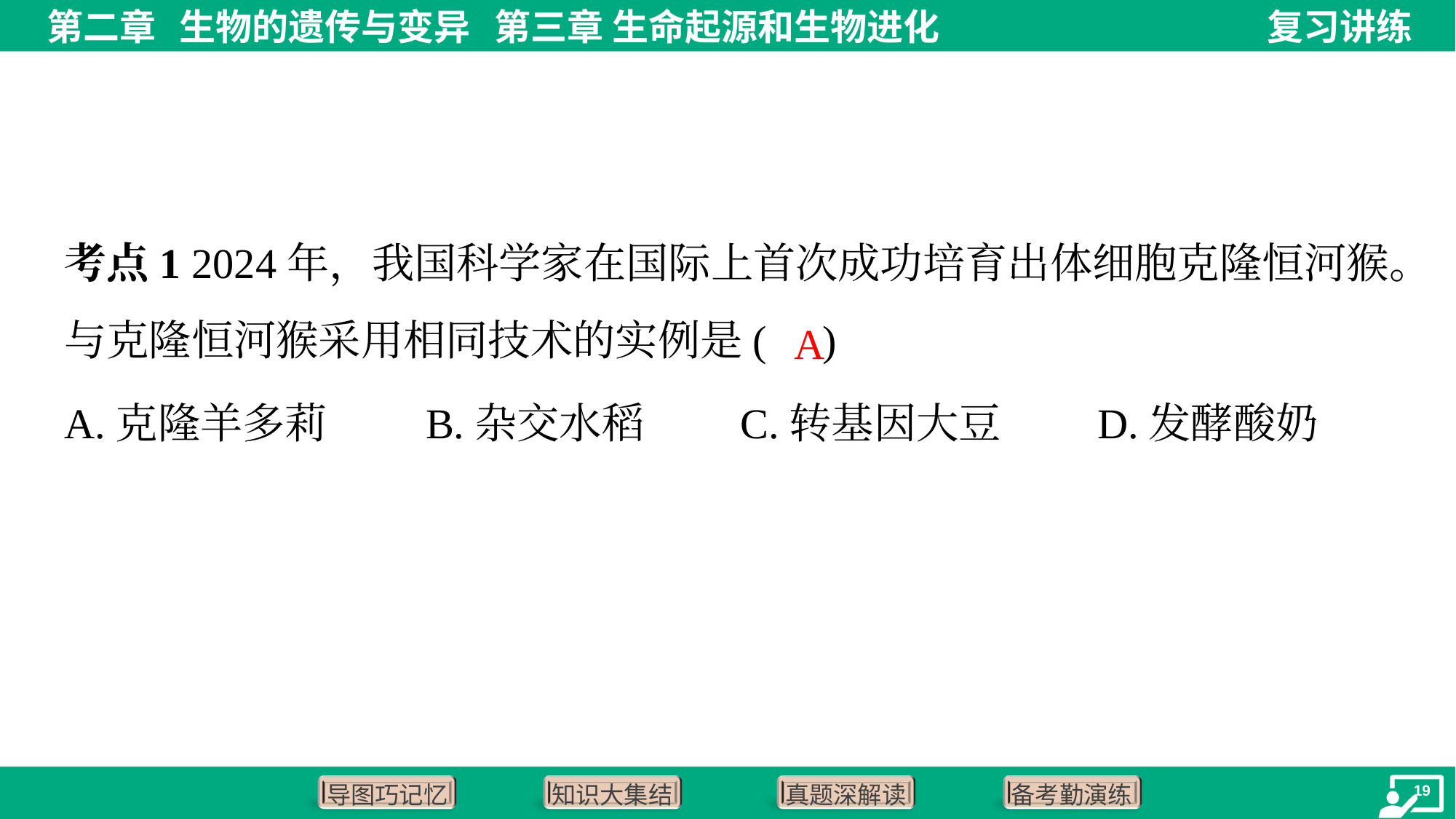

考点1 2024年，我国科学家在国际上首次成功培育出体细胞克隆恒河猴。与克隆恒河猴采用相同技术的实例是(     )
A
A.克隆羊多莉	B.杂交水稻	C.转基因大豆	D.发酵酸奶